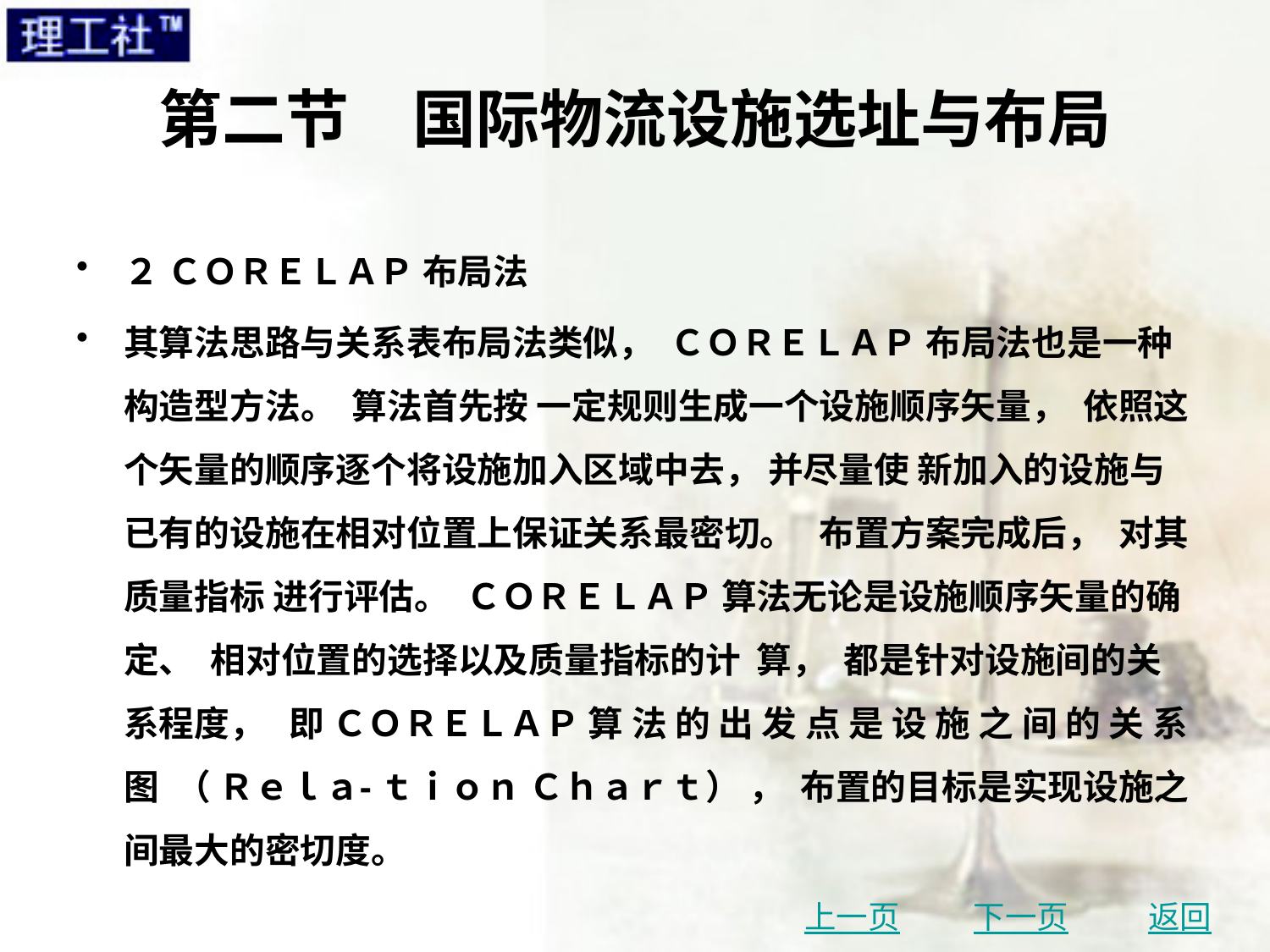

# 第二节　国际物流设施选址与布局
２ ＣＯＲＥＬＡＰ 布局法
其算法思路与关系表布局法类似，  ＣＯＲＥＬＡＰ 布局法也是一种构造型方法。  算法首先按 一定规则生成一个设施顺序矢量，  依照这个矢量的顺序逐个将设施加入区域中去， 并尽量使 新加入的设施与已有的设施在相对位置上保证关系最密切。   布置方案完成后，  对其质量指标 进行评估。  ＣＯＲＥＬＡＰ 算法无论是设施顺序矢量的确定、  相对位置的选择以及质量指标的计  算，  都是针对设施间的关系程度，   即 ＣＯＲＥＬＡＰ 算 法 的 出 发 点 是 设 施 之 间 的 关 系 图  （ Ｒｅｌａ⁃ ｔｉｏｎ Ｃｈａｒｔ） ，  布置的目标是实现设施之间最大的密切度。
上一页
下一页
返回